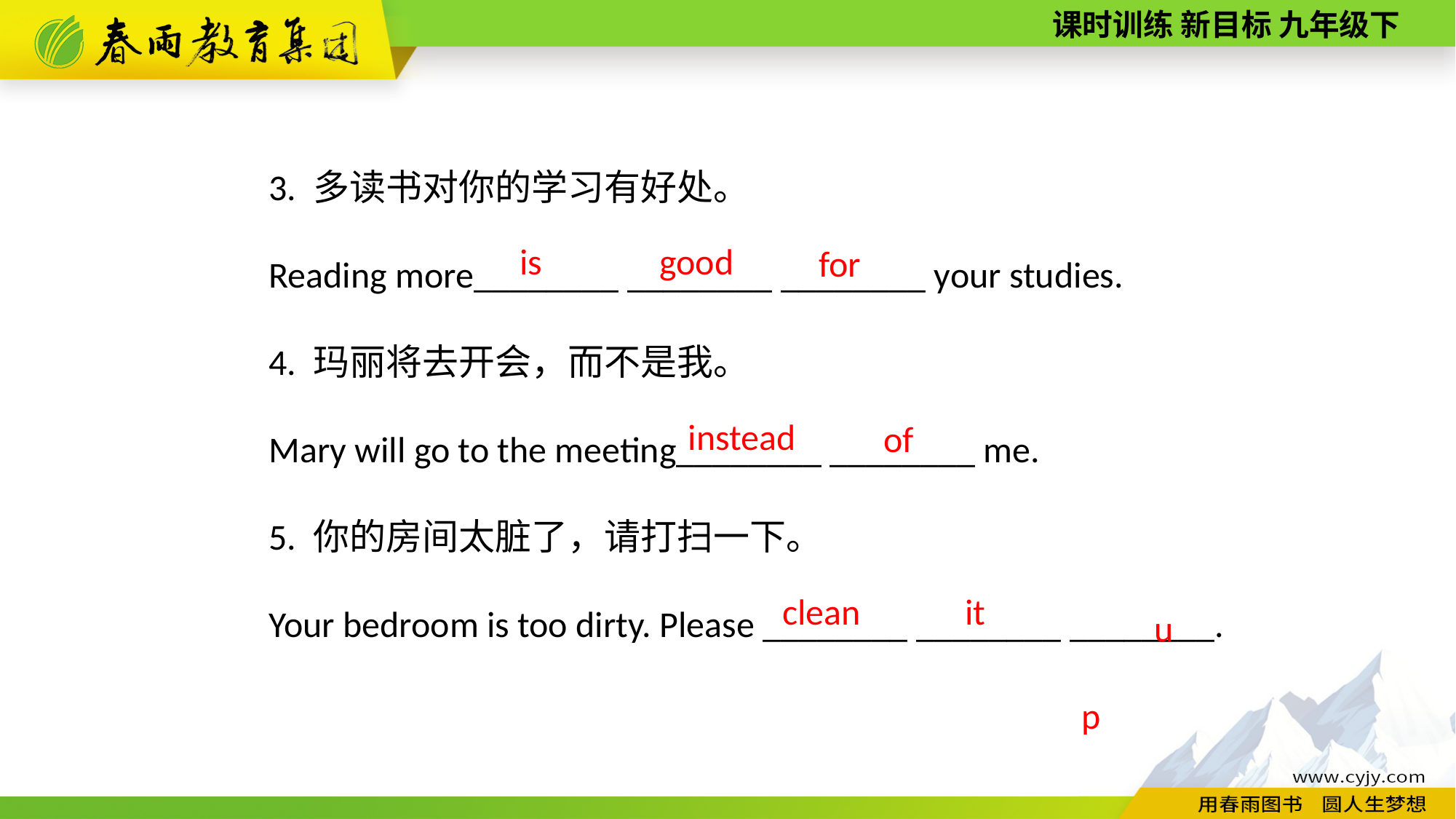

3. 多读书对你的学习有好处。
Reading more________ ________ ________ your studies.
4. 玛丽将去开会，而不是我。
Mary will go to the meeting________ ________ me.
5. 你的房间太脏了，请打扫一下。
Your bedroom is too dirty. Please ________ ________ ________.
is
good
for
instead
of
up
it
clean